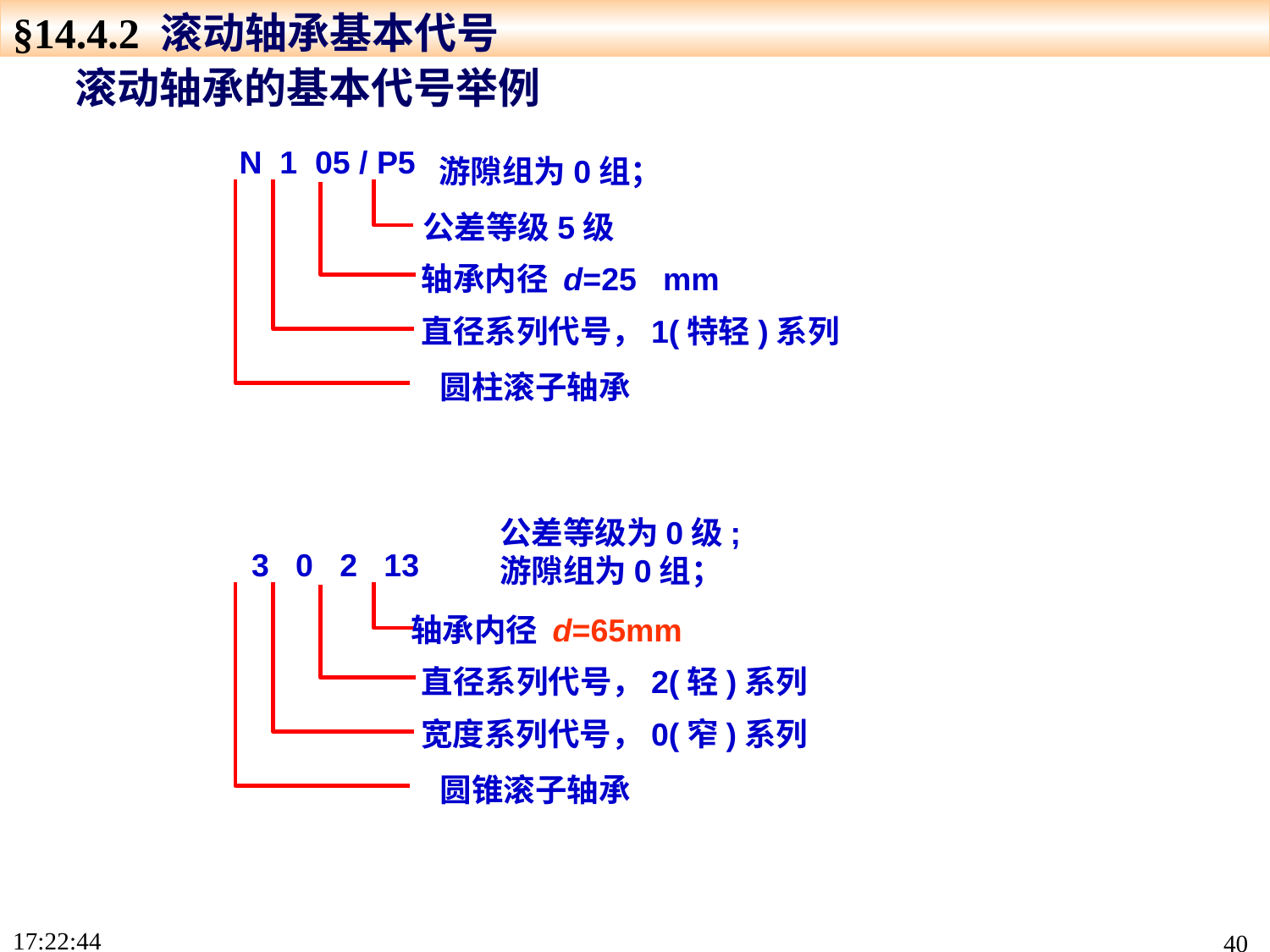

§14.4.2 滚动轴承基本代号
滚动轴承的基本代号举例
N  1  05 / P5
游隙组为0组；

圆柱滚子轴承

直径系列代号，1(特轻)系列

公差等级5级

轴承内径 d=25   mm
公差等级为0级;
游隙组为0组；
3   0   2   13

圆锥滚子轴承

宽度系列代号，0(窄)系列

轴承内径 d=65mm

直径系列代号，2(轻)系列
17:22:44
40